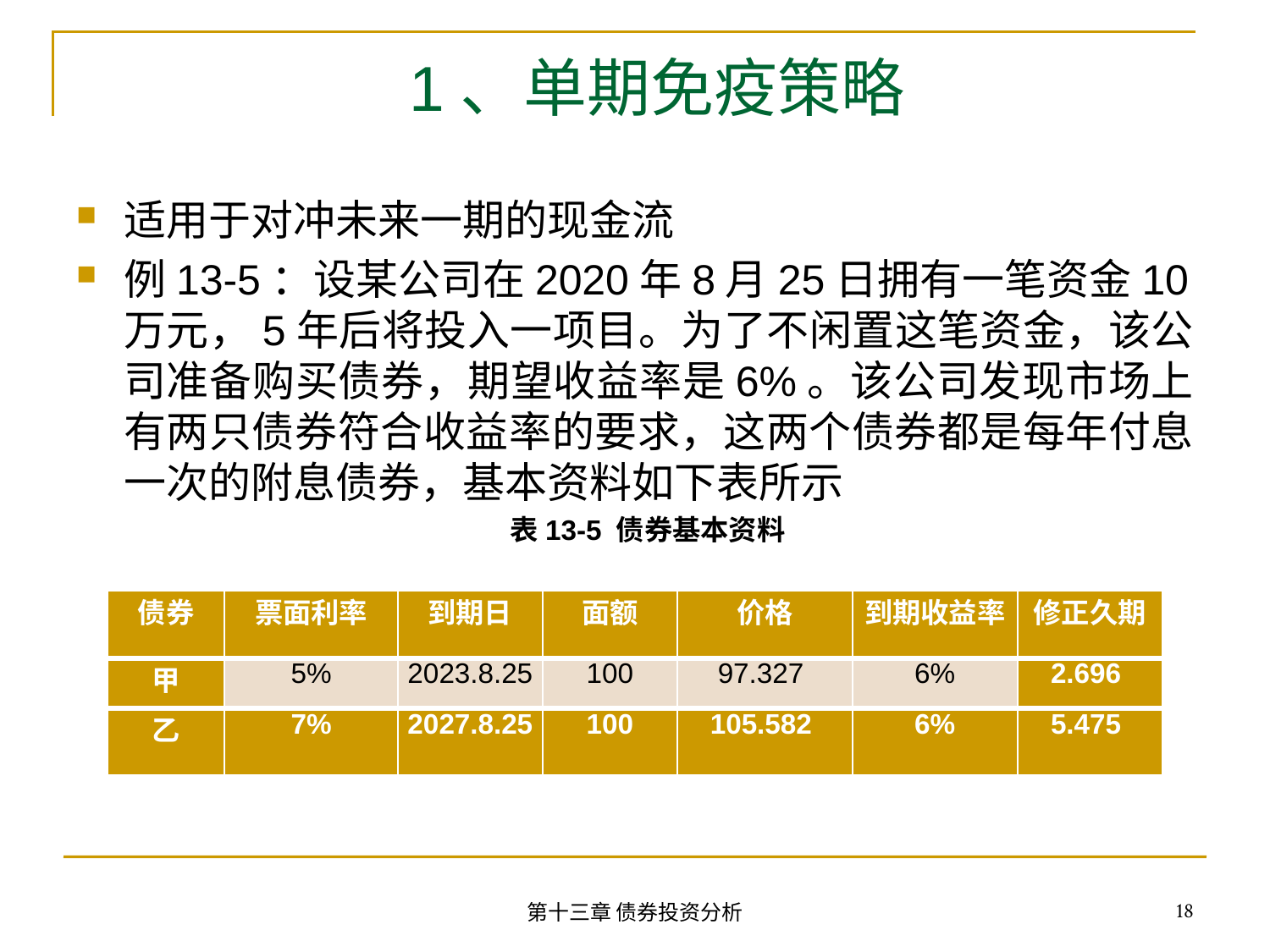

# 1、单期免疫策略

适用于对冲未来一期的现金流
例13-5：设某公司在2020年8月25日拥有一笔资金10万元，5年后将投入一项目。为了不闲置这笔资金，该公司准备购买债券，期望收益率是6%。该公司发现市场上有两只债券符合收益率的要求，这两个债券都是每年付息一次的附息债券，基本资料如下表所示
   表13-5 债券基本资料
| 债券 | 票面利率 | 到期日 | 面额 | 价格 | 到期收益率 | 修正久期 |
| --- | --- | --- | --- | --- | --- | --- |
| 甲 | 5% | 2023.8.25 | 100 | 97.327 | 6% | 2.696 |
| 乙 | 7% | 2027.8.25 | 100 | 105.582 | 6% | 5.475 |
18
第十三章 债券投资分析